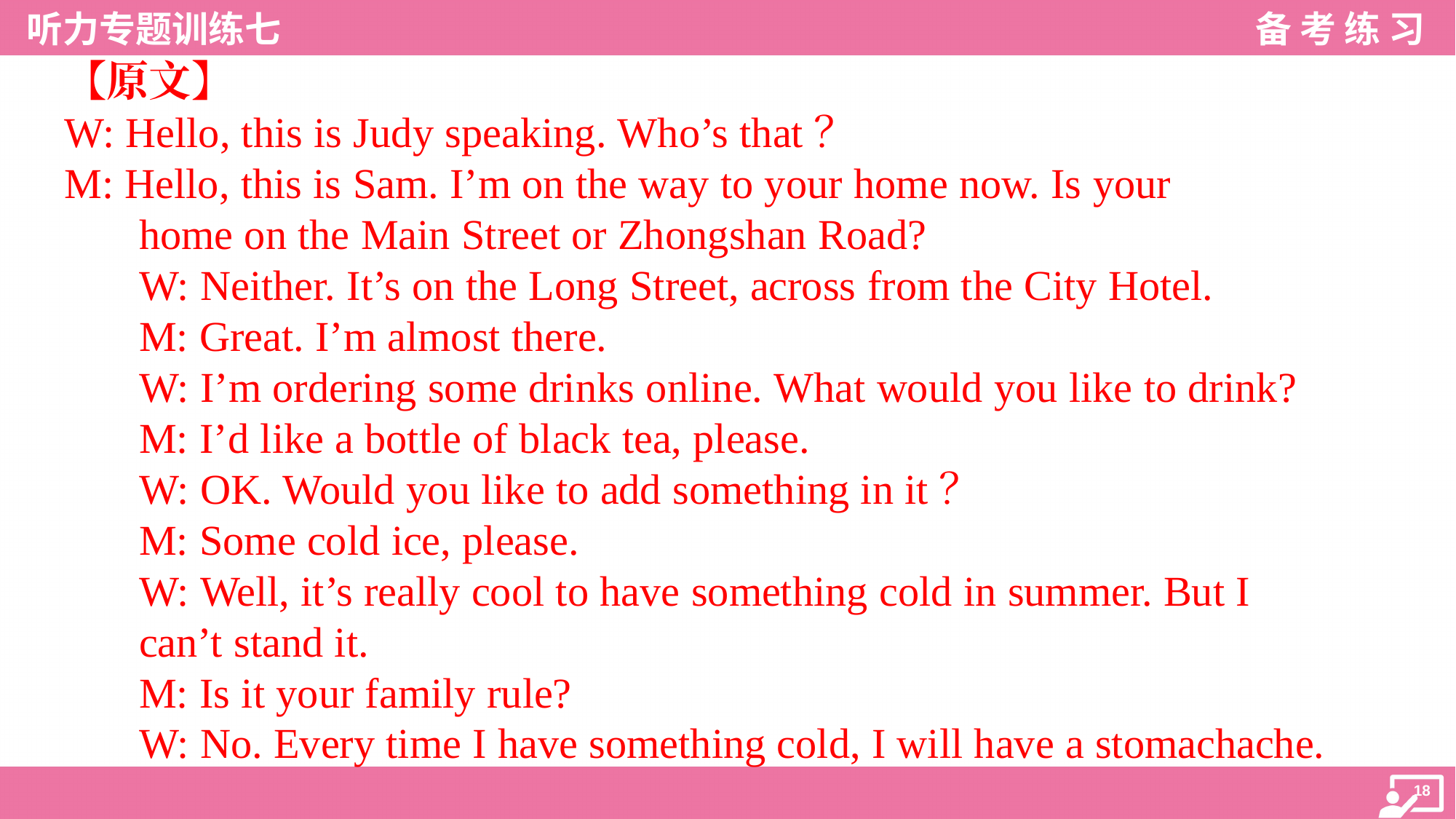

【原文】
W: Hello, this is Judy speaking. Who’s that？
M: Hello, this is Sam. I’m on the way to your home now. Is your
home on the Main Street or Zhongshan Road?
W: Neither. It’s on the Long Street, across from the City Hotel.
M: Great. I’m almost there.
W: I’m ordering some drinks online. What would you like to drink?
M: I’d like a bottle of black tea, please.
W: OK. Would you like to add something in it？
M: Some cold ice, please.
W: Well, it’s really cool to have something cold in summer. But I
can’t stand it.
M: Is it your family rule?
W: No. Every time I have something cold, I will have a stomachache.